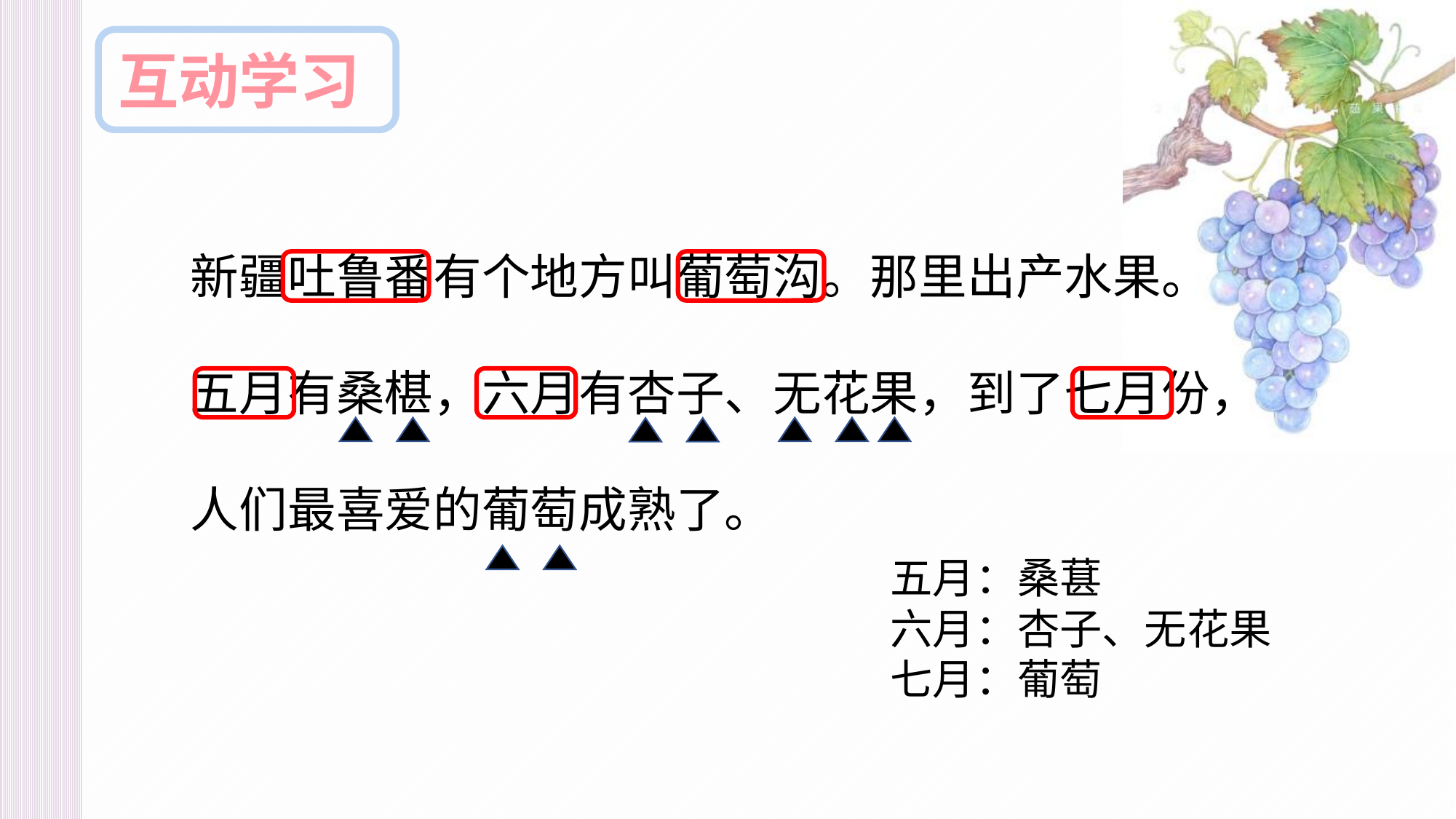

互动学习
新疆吐鲁番有个地方叫葡萄沟。那里出产水果。

五月有桑椹，六月有杏子、无花果，到了七月份，

人们最喜爱的葡萄成熟了。

五月：桑葚
六月：杏子、无花果
七月：葡萄